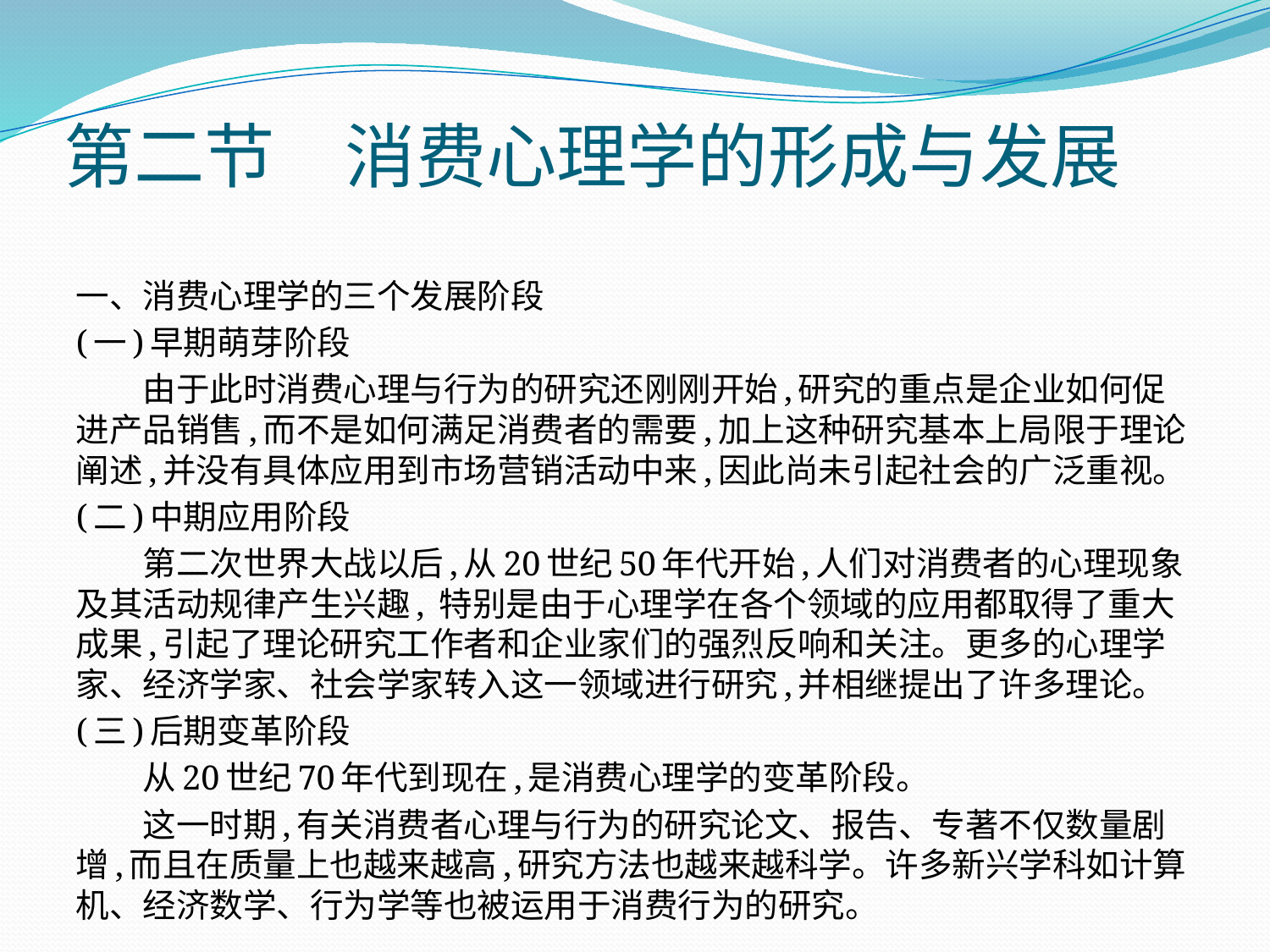

# 第二节　消费心理学的形成与发展
一、消费心理学的三个发展阶段
(一)早期萌芽阶段
　　由于此时消费心理与行为的研究还刚刚开始,研究的重点是企业如何促进产品销售,而不是如何满足消费者的需要,加上这种研究基本上局限于理论阐述,并没有具体应用到市场营销活动中来,因此尚未引起社会的广泛重视。
(二)中期应用阶段
　　第二次世界大战以后,从20世纪50年代开始,人们对消费者的心理现象及其活动规律产生兴趣, 特别是由于心理学在各个领域的应用都取得了重大成果,引起了理论研究工作者和企业家们的强烈反响和关注。更多的心理学家、经济学家、社会学家转入这一领域进行研究,并相继提出了许多理论。
(三)后期变革阶段
　　从20世纪70年代到现在,是消费心理学的变革阶段。
　　这一时期,有关消费者心理与行为的研究论文、报告、专著不仅数量剧增,而且在质量上也越来越高,研究方法也越来越科学。许多新兴学科如计算机、经济数学、行为学等也被运用于消费行为的研究。